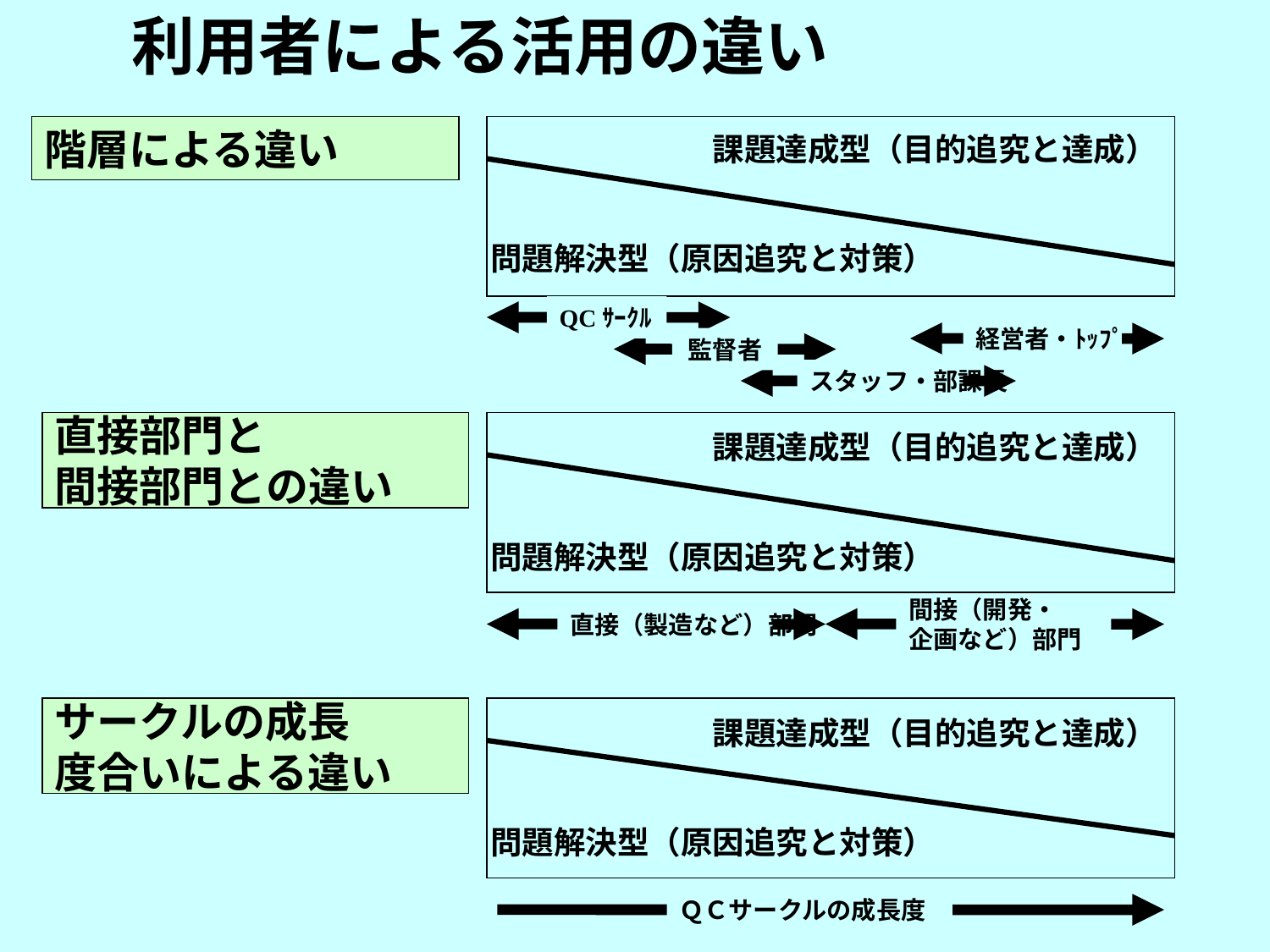

利用者による活用の違い
階層による違い

課題達成型（目的追究と達成）

問題解決型（原因追究と対策）
QCｻｰｸﾙ

経営者・ﾄｯﾌﾟ
監督者

スタッフ・部課長

直接部門と
間接部門との違い

課題達成型（目的追究と達成）

問題解決型（原因追究と対策）
直接（製造など）部門
間接（開発・
企画など）部門

サークルの成長
度合いによる違い

課題達成型（目的追究と達成）

問題解決型（原因追究と対策）
ＱＣサークルの成長度